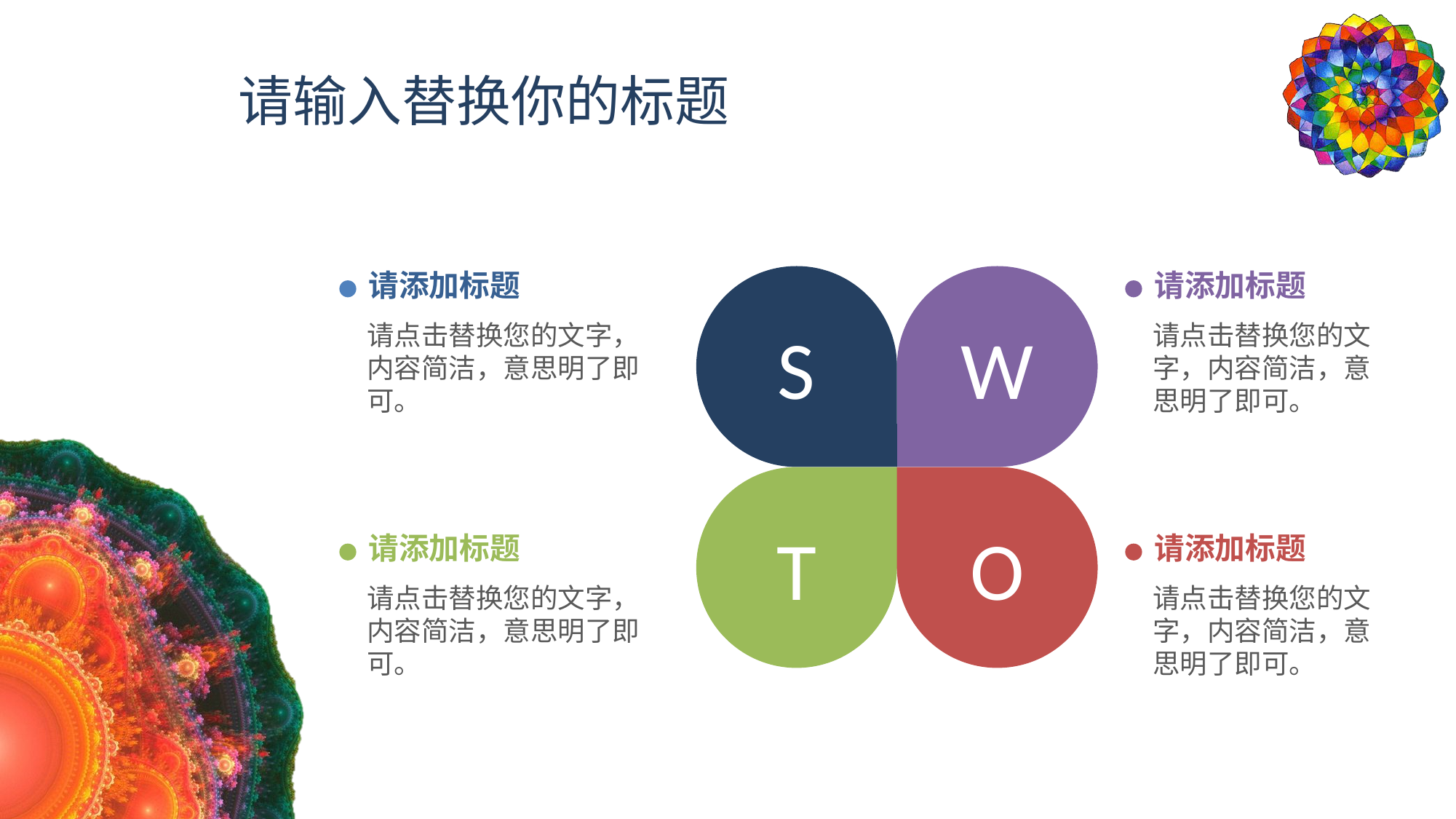

请输入替换你的标题
请添加标题
请添加标题
S
W

请点击替换您的文字，内容简洁，意思明了即可。
请点击替换您的文字，内容简洁，意思明了即可。
T
O
请添加标题
请添加标题

请点击替换您的文字，内容简洁，意思明了即可。
请点击替换您的文字，内容简洁，意思明了即可。